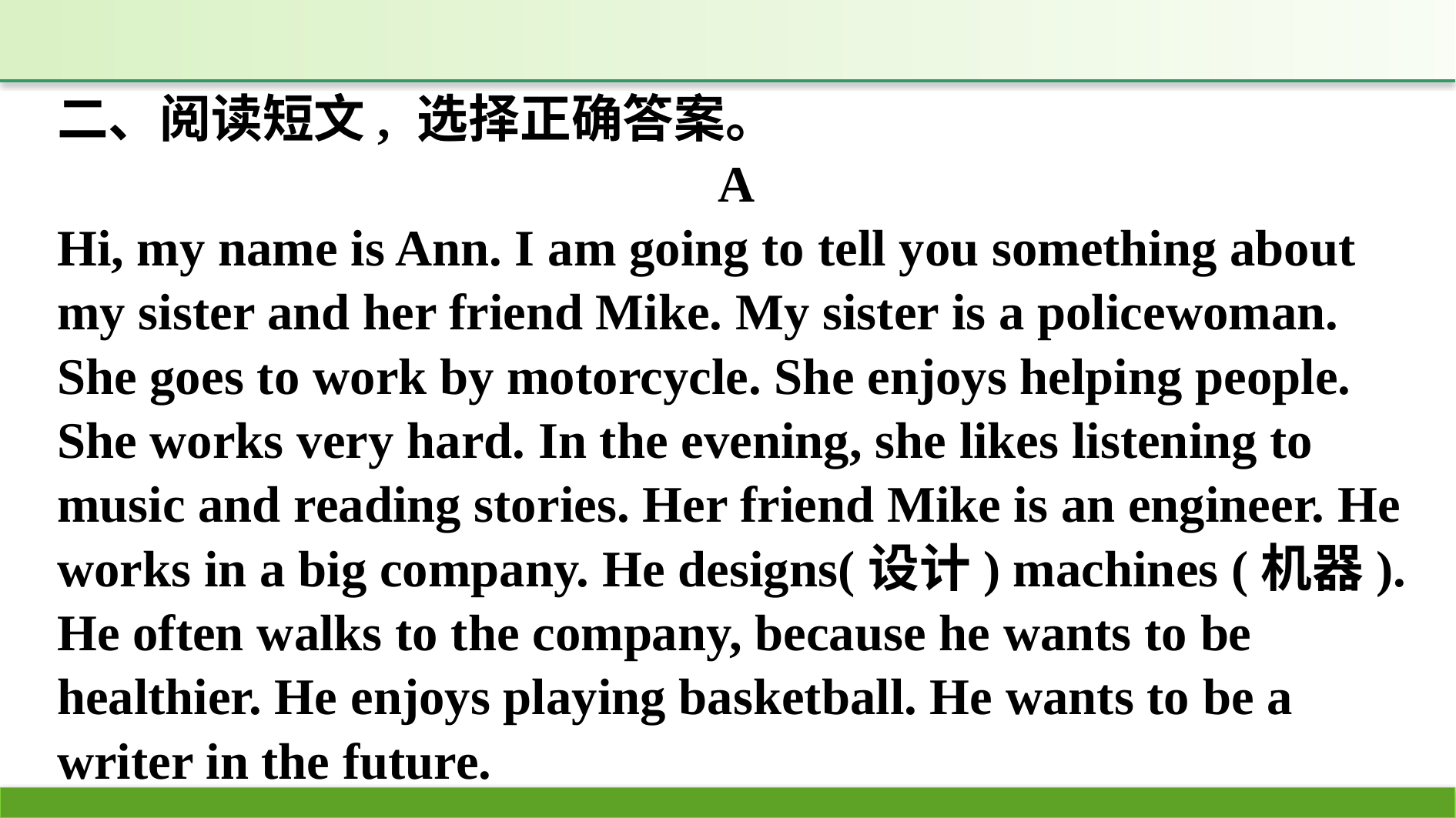

二、阅读短文, 选择正确答案。
A
Hi, my name is Ann. I am going to tell you something about my sister and her friend Mike. My sister is a policewoman. She goes to work by motorcycle. She enjoys helping people. She works very hard. In the evening, she likes listening to music and reading stories. Her friend Mike is an engineer. He works in a big company. He designs(设计) machines (机器). He often walks to the company, because he wants to be healthier. He enjoys playing basketball. He wants to be a writer in the future.